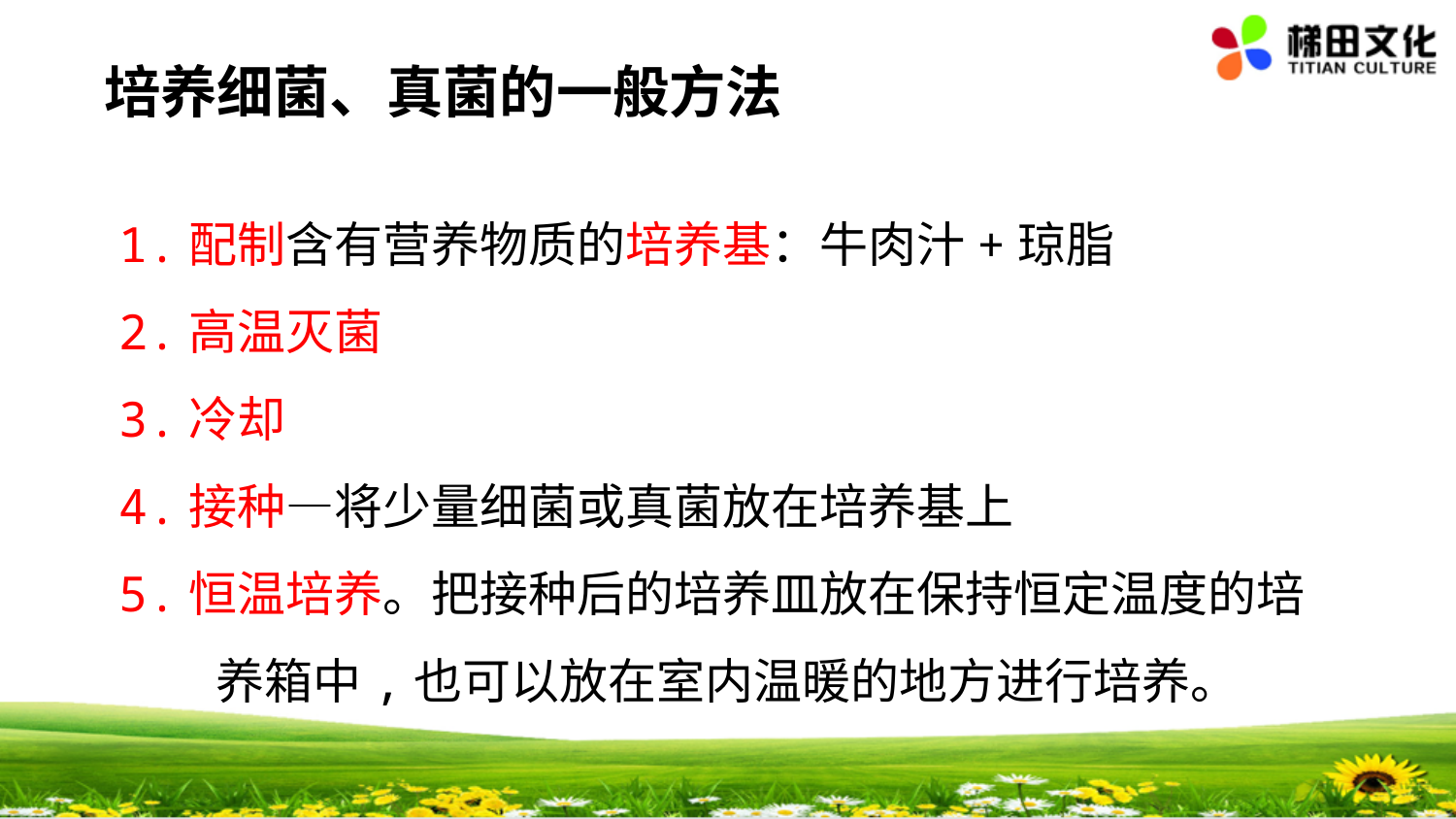

培养细菌、真菌的一般方法
1.配制含有营养物质的培养基：牛肉汁+琼脂
2.高温灭菌
3.冷却
4.接种—将少量细菌或真菌放在培养基上
5.恒温培养。把接种后的培养皿放在保持恒定温度的培养箱中,也可以放在室内温暖的地方进行培养。